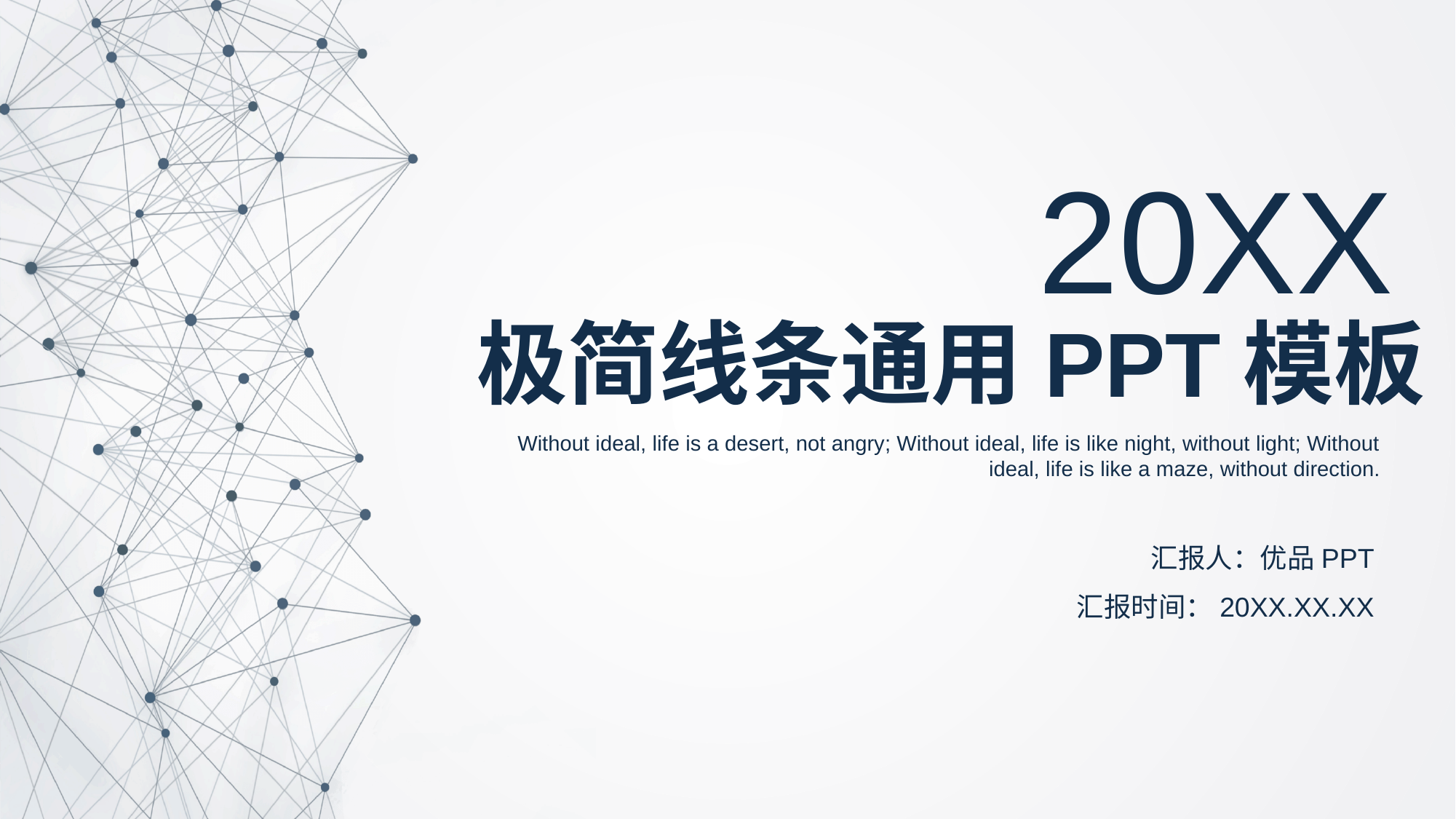

20XX
极简线条通用PPT模板
Without ideal, life is a desert, not angry; Without ideal, life is like night, without light; Without ideal, life is like a maze, without direction.
汇报人：优品PPT
汇报时间：20XX.XX.XX